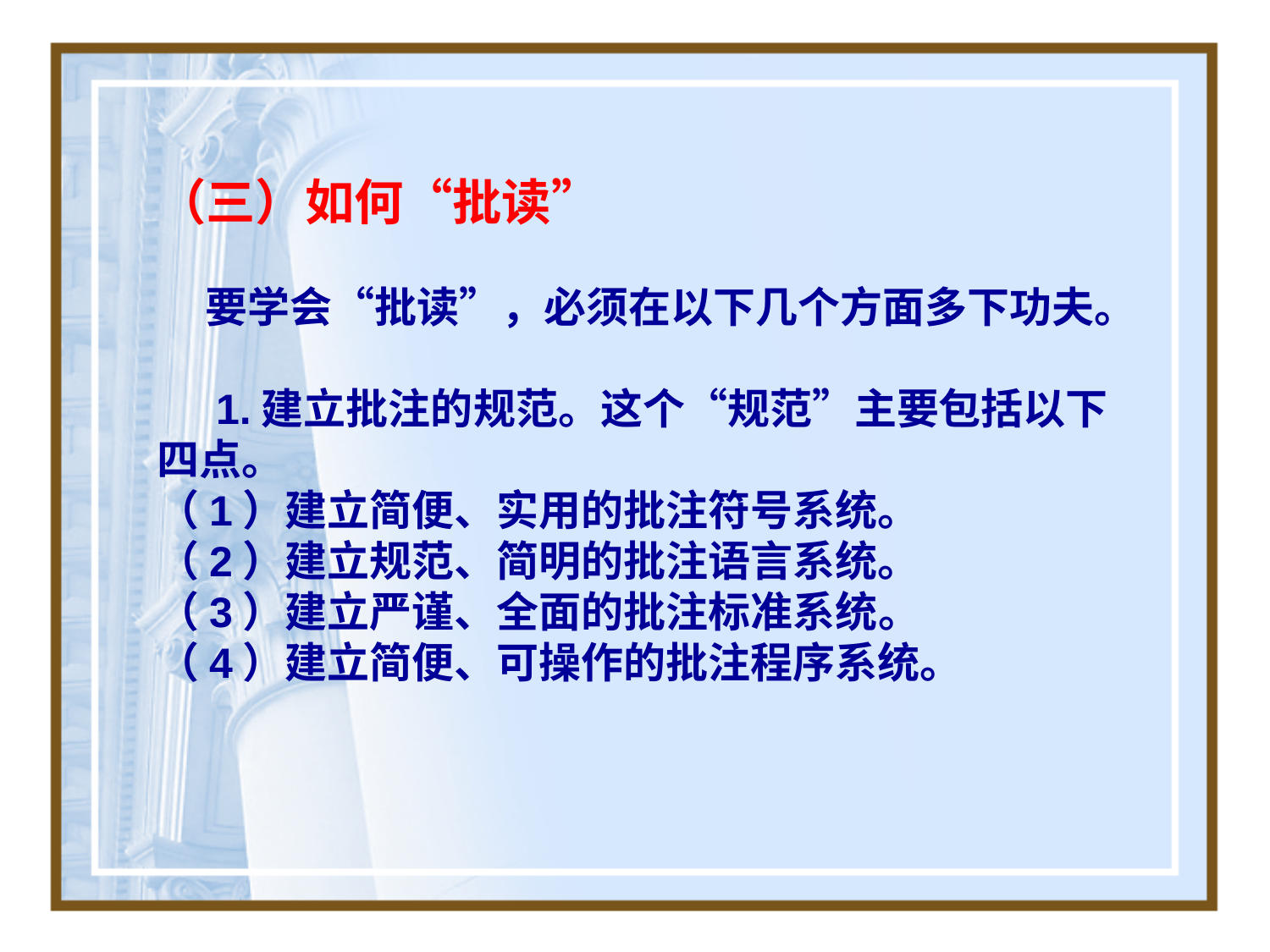

（三）如何“批读”

    要学会“批读”，必须在以下几个方面多下功夫。

     1.建立批注的规范。这个“规范”主要包括以下四点。
（1）建立简便、实用的批注符号系统。
（2）建立规范、简明的批注语言系统。
（3）建立严谨、全面的批注标准系统。
（4）建立简便、可操作的批注程序系统。